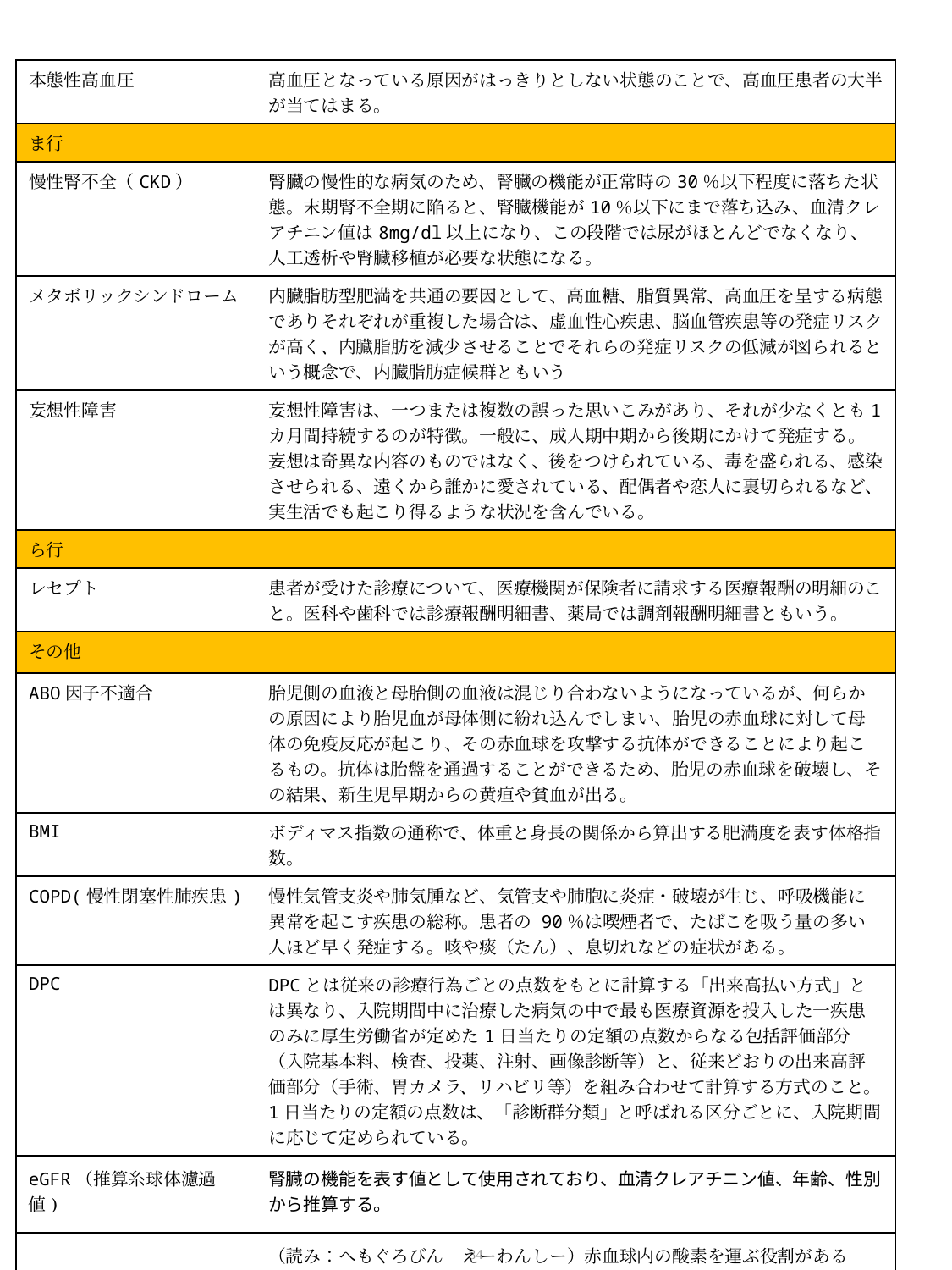

| 本態性高血圧 | 高血圧となっている原因がはっきりとしない状態のことで、高血圧患者の大半が当てはまる。 |
| --- | --- |
| ま行 |  |
| 慢性腎不全（CKD） | 腎臓の慢性的な病気のため、腎臓の機能が正常時の30％以下程度に落ちた状態。末期腎不全期に陥ると、腎臓機能が10％以下にまで落ち込み、血清クレアチニン値は8mg/dl以上になり、この段階では尿がほとんどでなくなり、人工透析や腎臓移植が必要な状態になる。 |
| メタボリックシンドローム | 内臓脂肪型肥満を共通の要因として、高血糖、脂質異常、高血圧を呈する病態でありそれぞれが重複した場合は、虚血性心疾患、脳血管疾患等の発症リスクが高く、内臓脂肪を減少させることでそれらの発症リスクの低減が図られるという概念で、内臓脂肪症候群ともいう |
| 妄想性障害 | 妄想性障害は、一つまたは複数の誤った思いこみがあり、それが少なくとも1カ月間持続するのが特徴。一般に、成人期中期から後期にかけて発症する。妄想は奇異な内容のものではなく、後をつけられている、毒を盛られる、感染させられる、遠くから誰かに愛されている、配偶者や恋人に裏切られるなど、実生活でも起こり得るような状況を含んでいる。 |
| ら行 |  |
| レセプト | 患者が受けた診療について、医療機関が保険者に請求する医療報酬の明細のこと。医科や歯科では診療報酬明細書、薬局では調剤報酬明細書ともいう。 |
| その他 |  |
| ABO因子不適合 | 胎児側の血液と母胎側の血液は混じり合わないようになっているが、何らかの原因により胎児血が母体側に紛れ込んでしまい、胎児の赤血球に対して母体の免疫反応が起こり、その赤血球を攻撃する抗体ができることにより起こるもの。抗体は胎盤を通過することができるため、胎児の赤血球を破壊し、その結果、新生児早期からの黄疸や貧血が出る。 |
| BMI | ボディマス指数の通称で、体重と身長の関係から算出する肥満度を表す体格指数。 |
| COPD(慢性閉塞性肺疾患) | 慢性気管支炎や肺気腫など、気管支や肺胞に炎症・破壊が生じ、呼吸機能に異常を起こす疾患の総称。患者の 90％は喫煙者で、たばこを吸う量の多い人ほど早く発症する。咳や痰（たん）、息切れなどの症状がある。 |
| DPC | DPCとは従来の診療行為ごとの点数をもとに計算する「出来高払い方式」とは異なり、入院期間中に治療した病気の中で最も医療資源を投入した一疾患のみに厚生労働省が定めた1日当たりの定額の点数からなる包括評価部分（入院基本料、検査、投薬、注射、画像診断等）と、従来どおりの出来高評価部分（手術、胃カメラ、リハビリ等）を組み合わせて計算する方式のこと。1日当たりの定額の点数は、「診断群分類」と呼ばれる区分ごとに、入院期間に応じて定められている。 |
| eGFR（推算糸球体濾過値) | 腎臓の機能を表す値として使用されており、血清クレアチニン値、年齢、性別から推算する。 |
| HbA1c | （読み：へもぐろびん　えーわんしー）赤血球内の酸素を運ぶ役割がある「ヘモグロビン」というたんぱく質が、ブドウ糖と結合した物質のこと。HbA1cを調べると、過去1～2か月の血糖値が分かる。 |
| HDLコレステロール | 善玉コレステロールといわれ、血液中の余分なコレステロールの回収や血管に沈着したコレステロールの除去する働きを持つ。 |
84